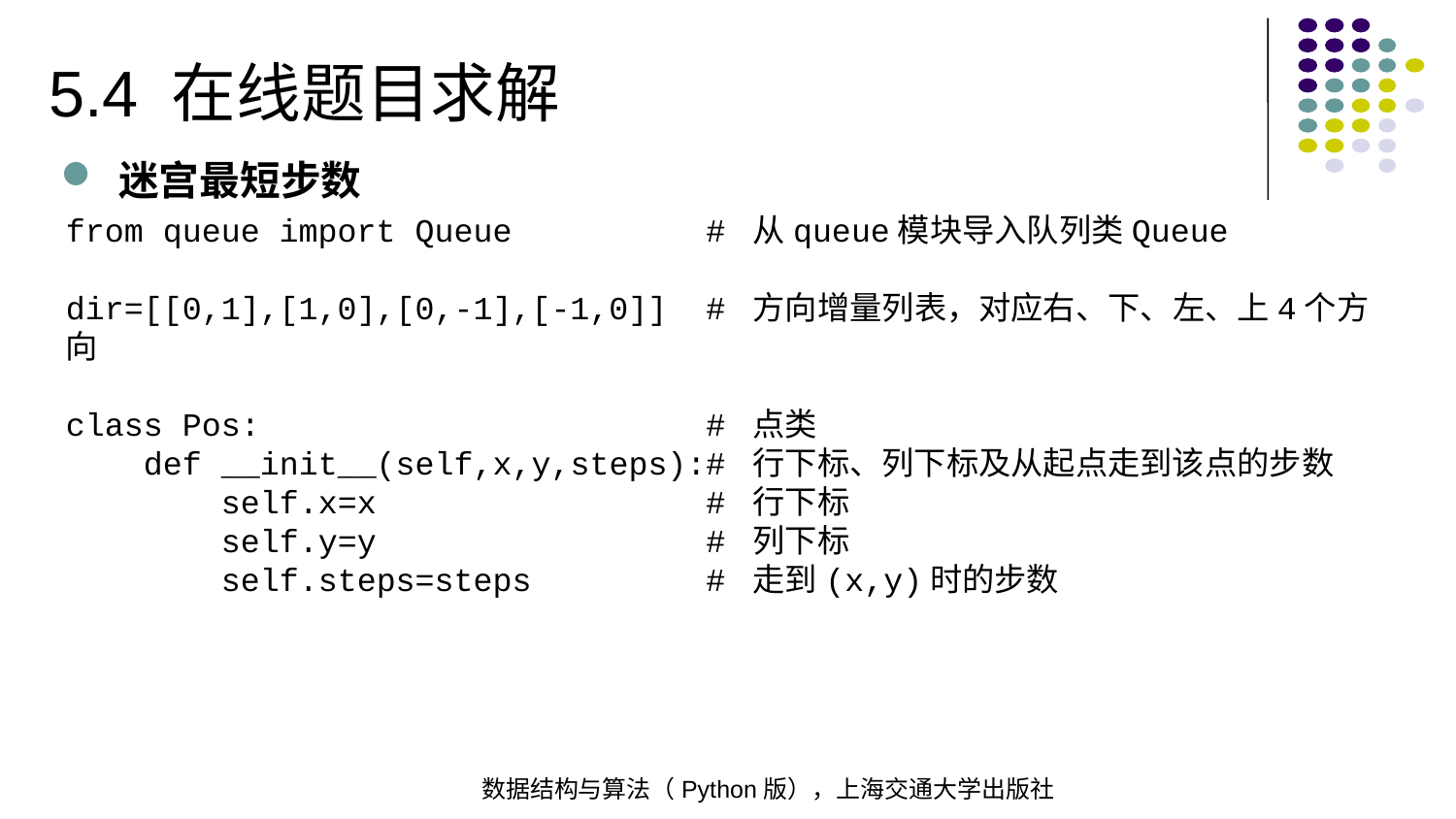

5.4 在线题目求解
迷宫最短步数
from queue import Queue          # 从queue模块导入队列类Queue

dir=[[0,1],[1,0],[0,-1],[-1,0]]  # 方向增量列表，对应右、下、左、上4个方向

class Pos:                       # 点类
    def __init__(self,x,y,steps):# 行下标、列下标及从起点走到该点的步数
        self.x=x                 # 行下标
        self.y=y                 # 列下标
        self.steps=steps         # 走到(x,y)时的步数